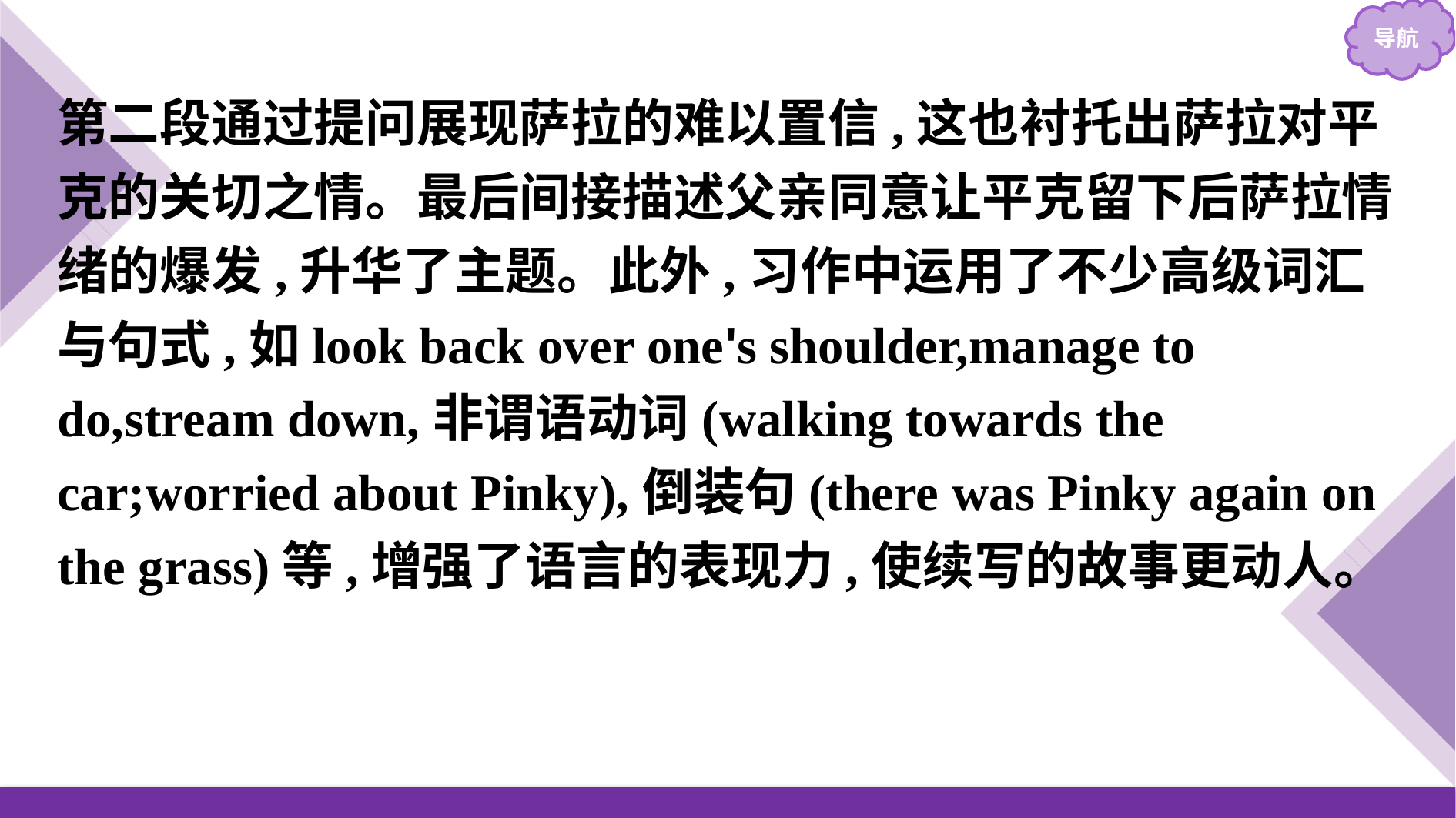

第二段通过提问展现萨拉的难以置信,这也衬托出萨拉对平克的关切之情。最后间接描述父亲同意让平克留下后萨拉情绪的爆发,升华了主题。此外,习作中运用了不少高级词汇与句式,如look back over one's shoulder,manage to do,stream down,非谓语动词(walking towards the car;worried about Pinky),倒装句(there was Pinky again on the grass)等,增强了语言的表现力,使续写的故事更动人。